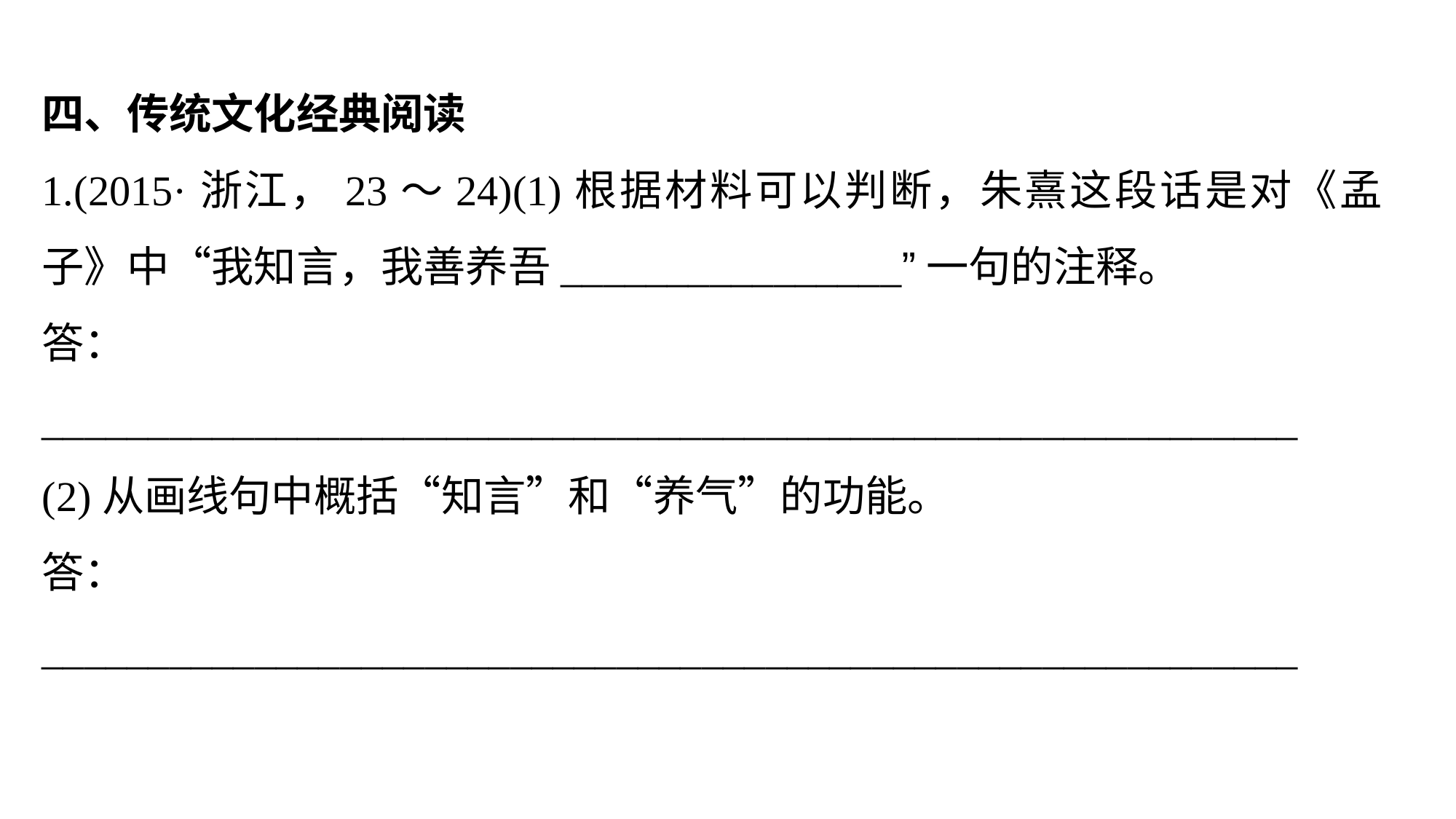

四、传统文化经典阅读
1.(2015·浙江，23～24)(1)根据材料可以判断，朱熹这段话是对《孟子》中“我知言，我善养吾________________”一句的注释。
答：___________________________________________________________
(2)从画线句中概括“知言”和“养气”的功能。
答：___________________________________________________________